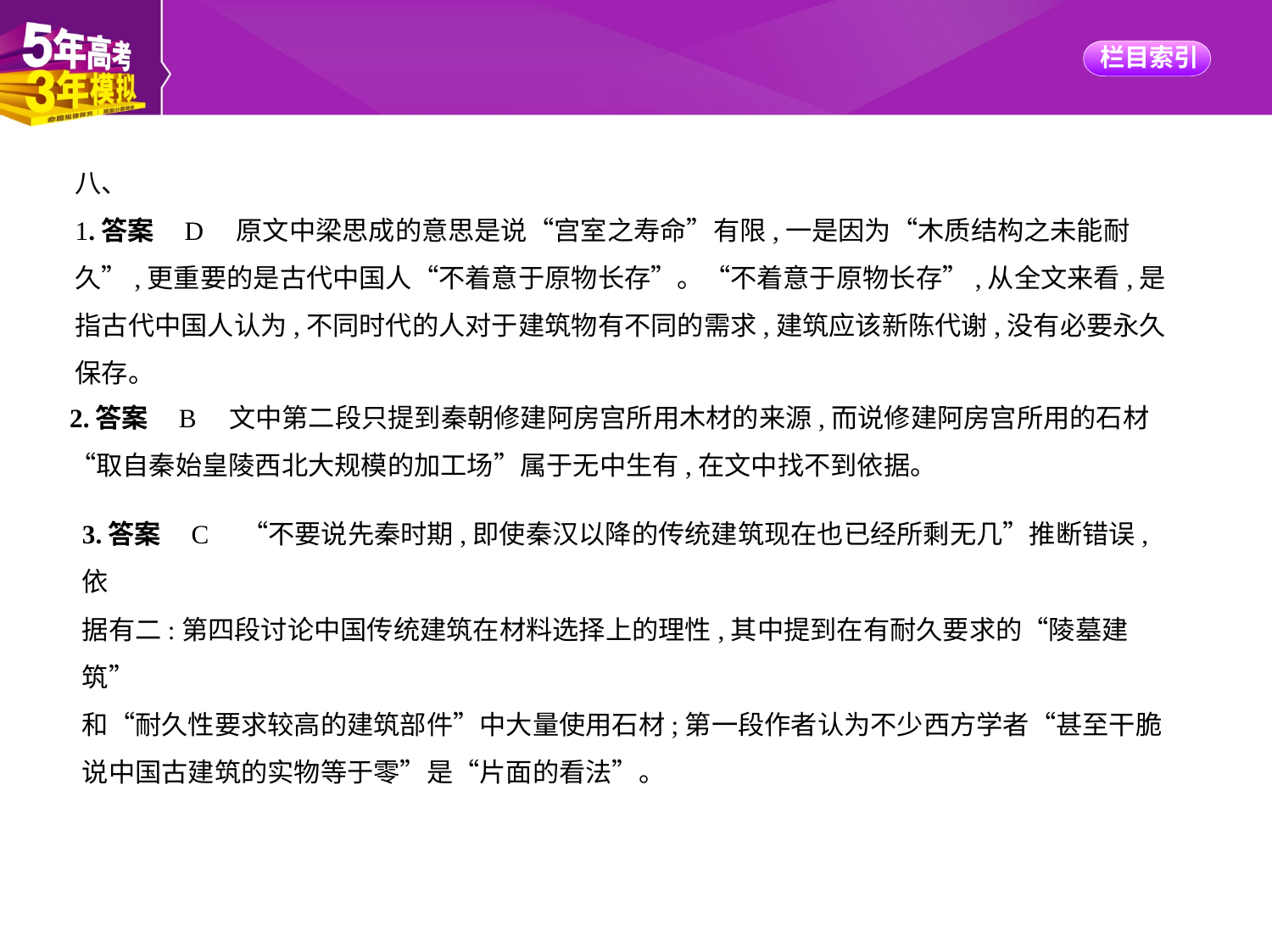

八、
1.答案    D　原文中梁思成的意思是说“宫室之寿命”有限,一是因为“木质结构之未能耐
久”,更重要的是古代中国人“不着意于原物长存”。“不着意于原物长存”,从全文来看,是
指古代中国人认为,不同时代的人对于建筑物有不同的需求,建筑应该新陈代谢,没有必要永久
保存。
2.答案    B　文中第二段只提到秦朝修建阿房宫所用木材的来源,而说修建阿房宫所用的石材
“取自秦始皇陵西北大规模的加工场”属于无中生有,在文中找不到依据。
3.答案    C　“不要说先秦时期,即使秦汉以降的传统建筑现在也已经所剩无几”推断错误,依
据有二:第四段讨论中国传统建筑在材料选择上的理性,其中提到在有耐久要求的“陵墓建筑”
和“耐久性要求较高的建筑部件”中大量使用石材;第一段作者认为不少西方学者“甚至干脆
说中国古建筑的实物等于零”是“片面的看法”。